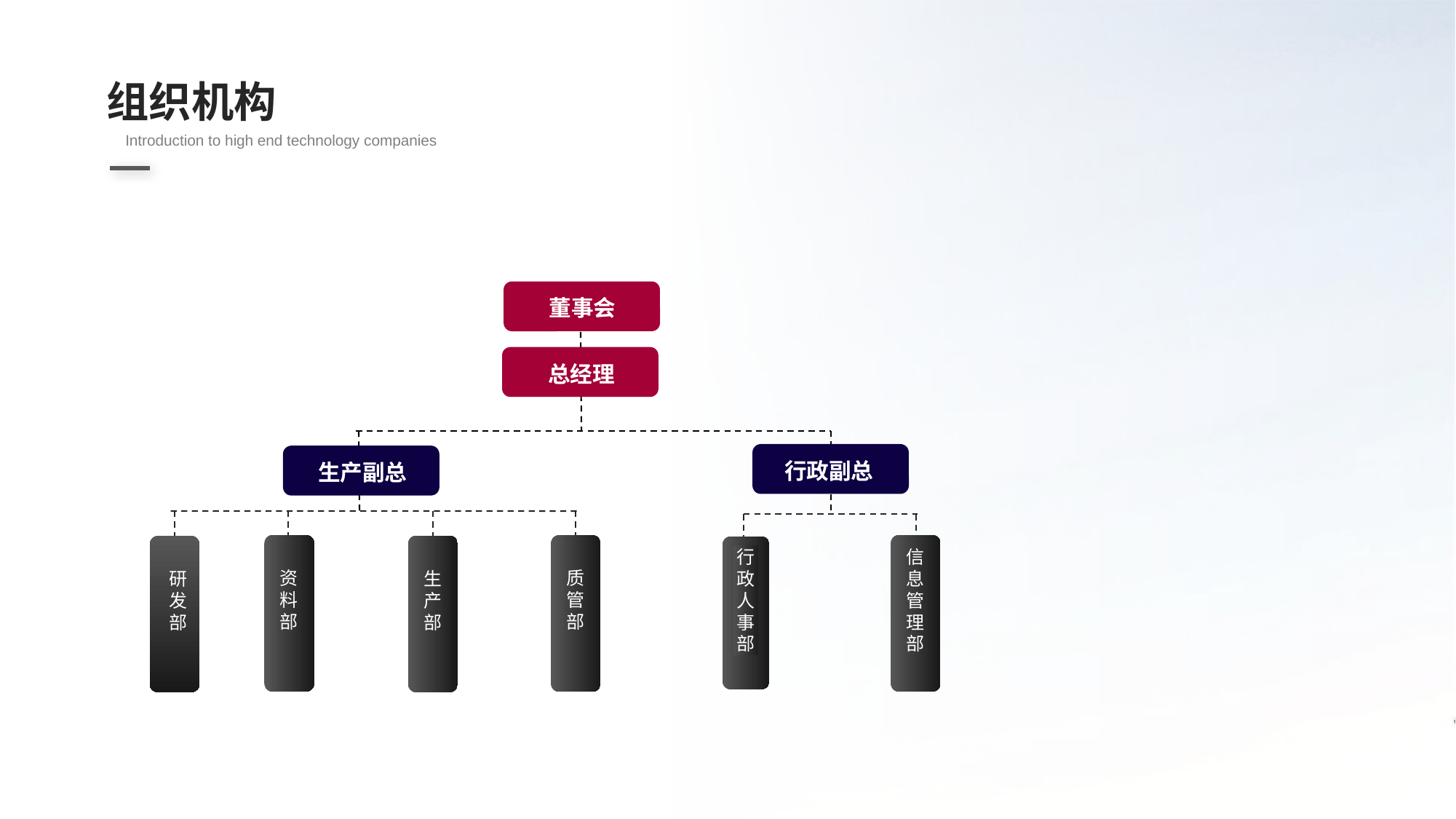

组织机构
Introduction to high end technology companies

董事会

总经理

行政副总

生产副总

信息管理部

资料部

质管部

研发部

生产部

行政人事部